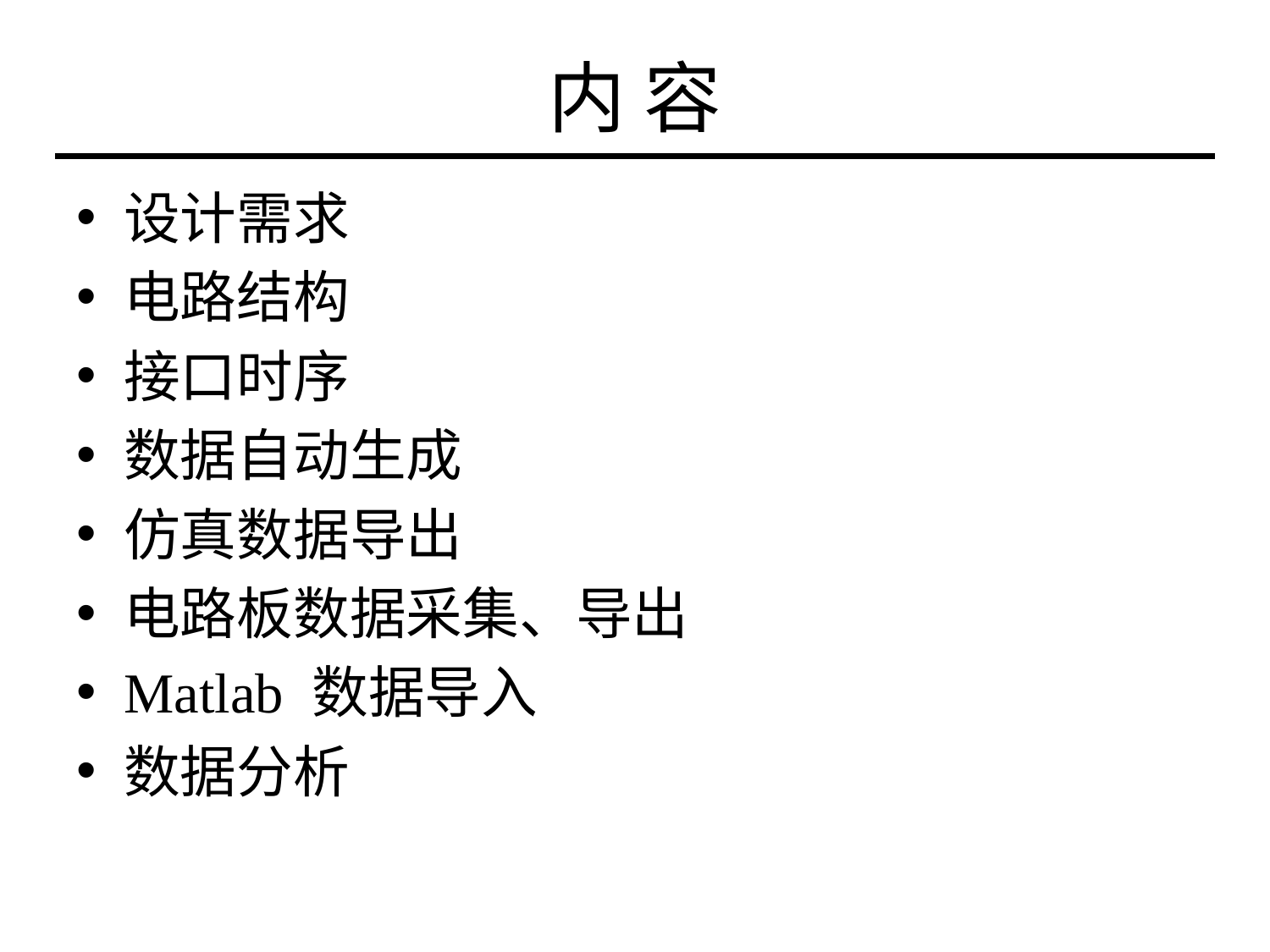

# 内 容
设计需求
电路结构
接口时序
数据自动生成
仿真数据导出
电路板数据采集、导出
Matlab 数据导入
数据分析